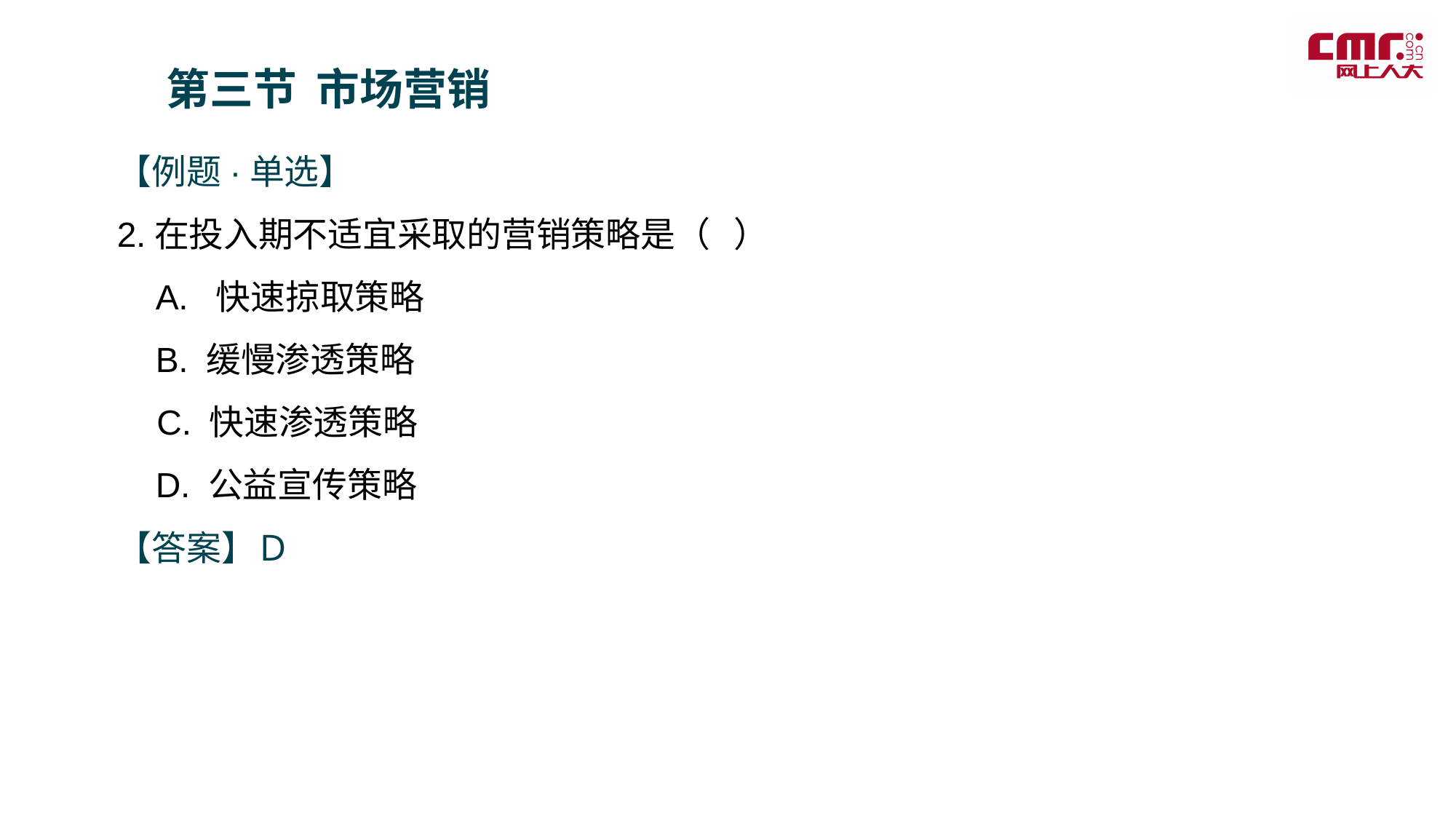

第三节  市场营销
【例题·单选】
2.在投入期不适宜采取的营销策略是（   ）
    A.  快速掠取策略
    B. 缓慢渗透策略
    C. 快速渗透策略
    D. 公益宣传策略
【答案】Ｄ